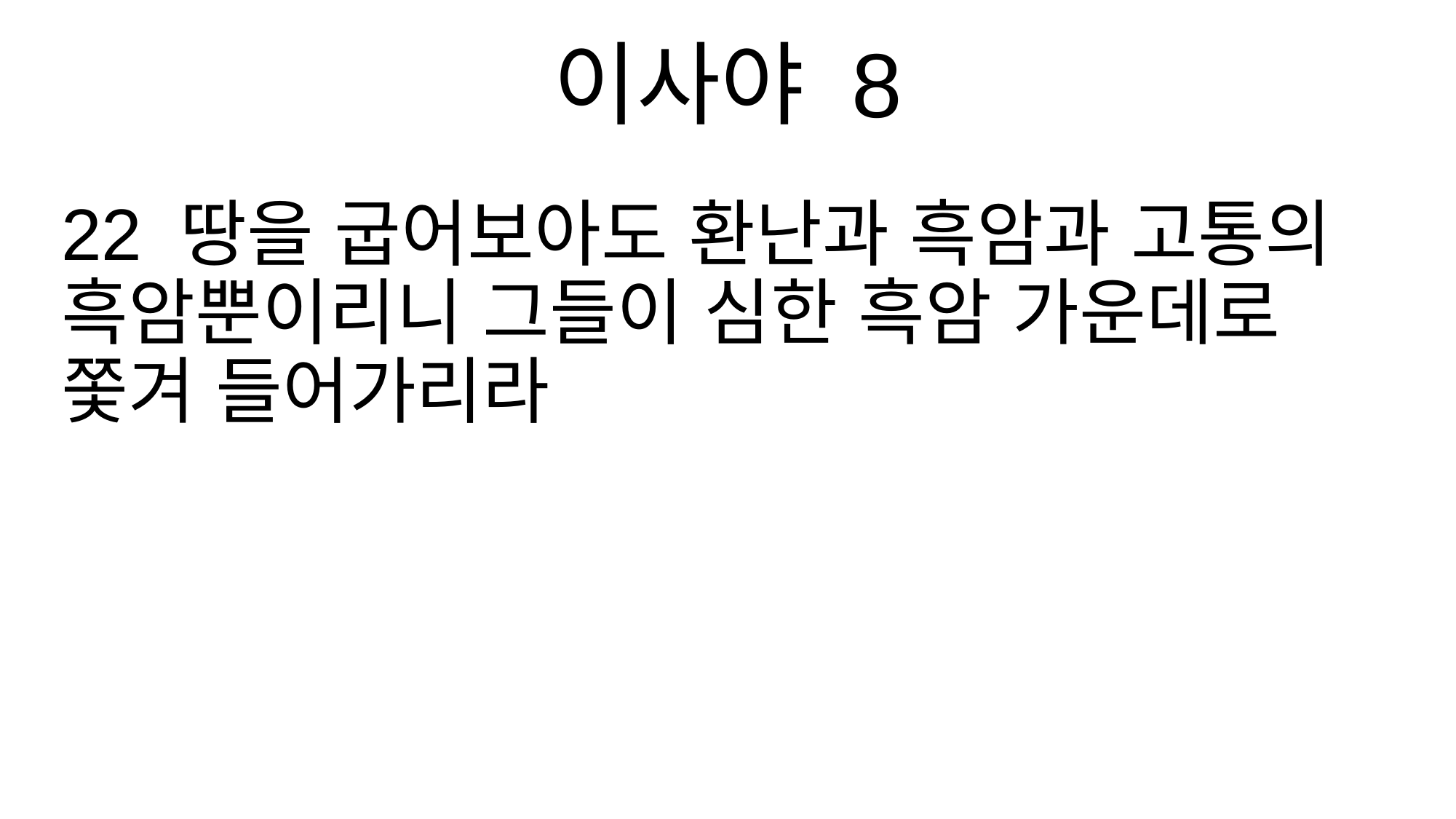

이사야 8
22 땅을 굽어보아도 환난과 흑암과 고통의 흑암뿐이리니 그들이 심한 흑암 가운데로 쫓겨 들어가리라